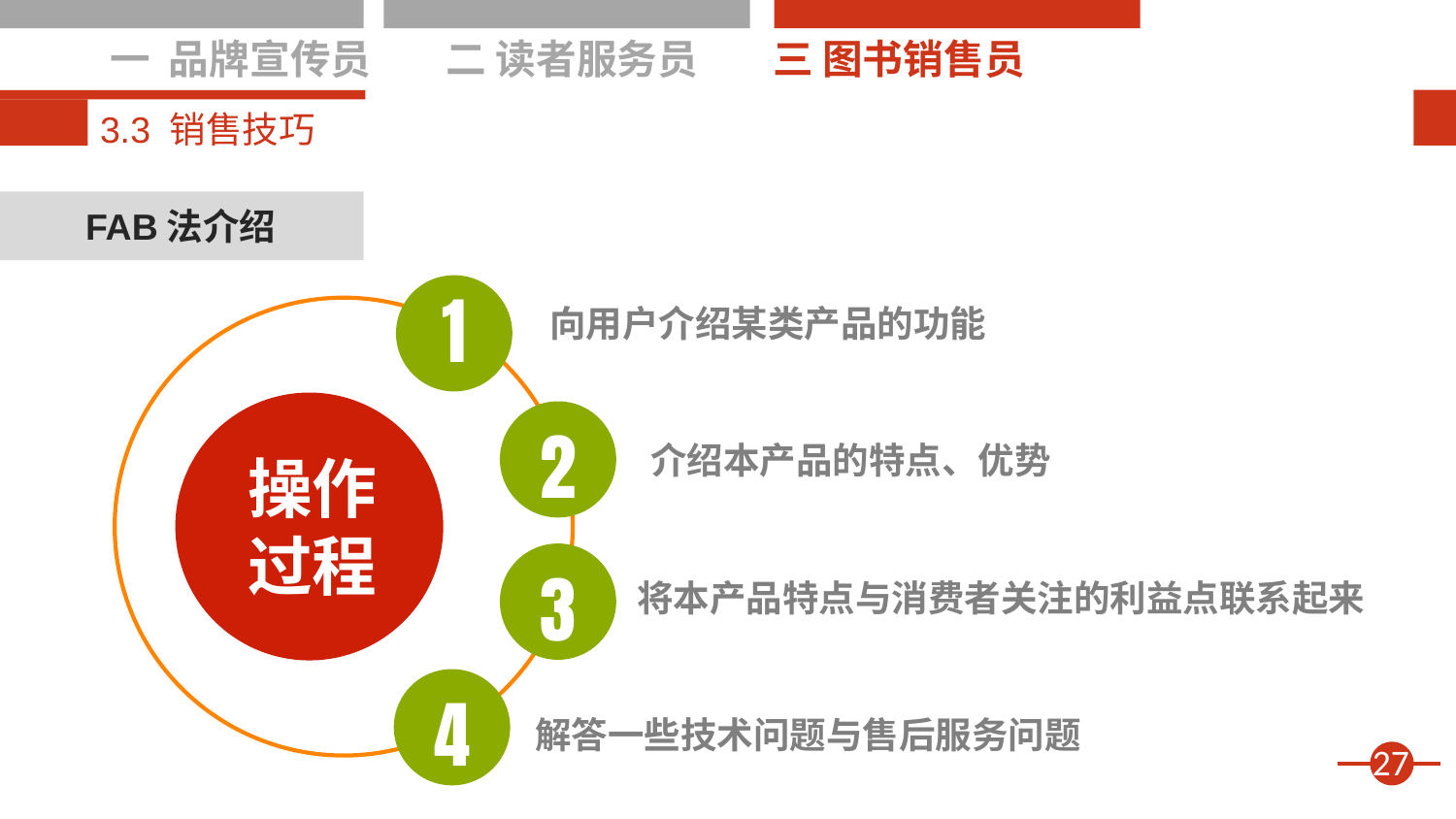

一  品牌宣传员
二 读者服务员
三 图书销售员

3.3 销售技巧
FAB法介绍
1

2

3
4
向用户介绍某类产品的功能
介绍本产品的特点、优势
操作
过程
将本产品特点与消费者关注的利益点联系起来
解答一些技术问题与售后服务问题
27